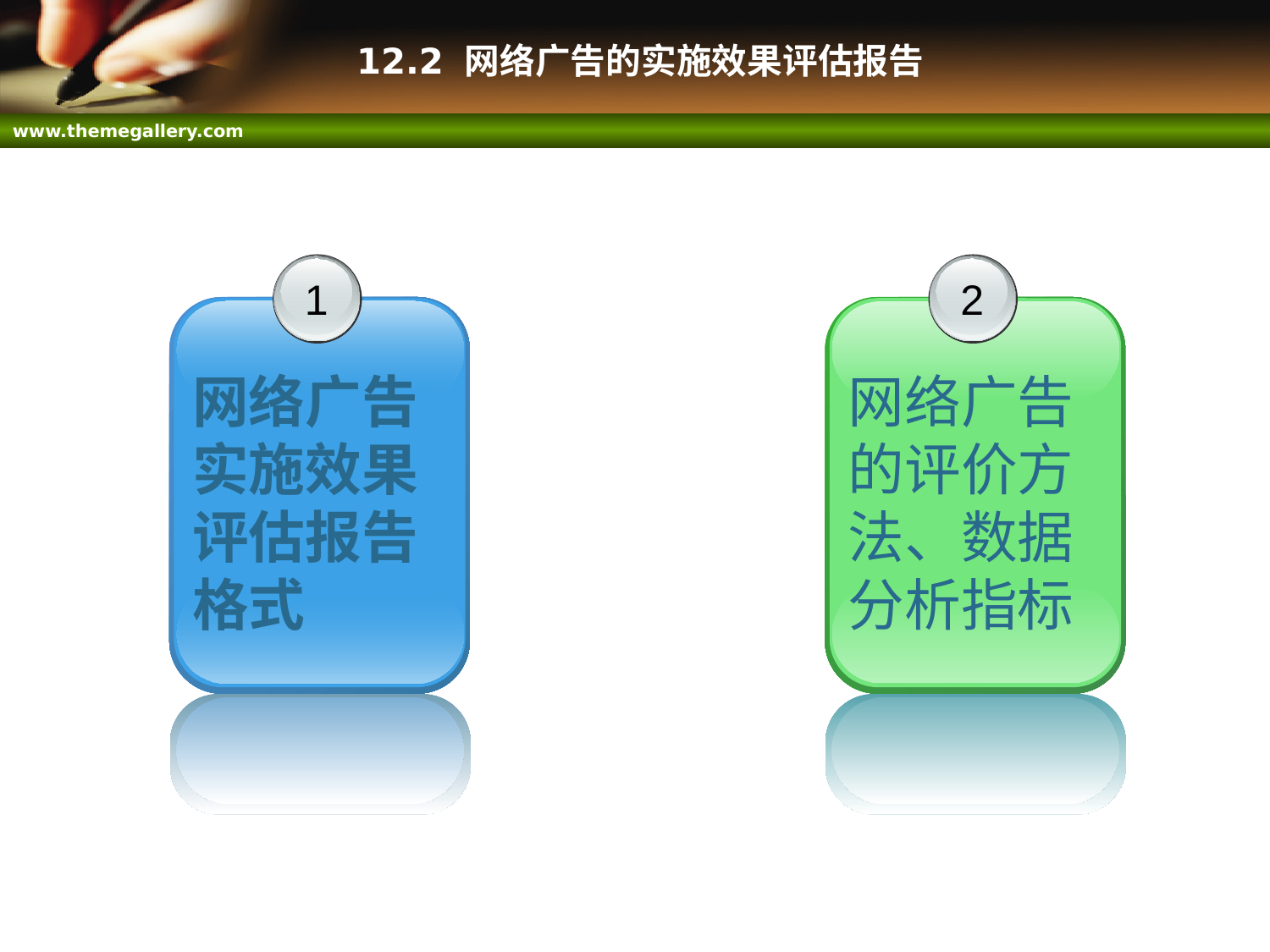

# 12.2 网络广告的实施效果评估报告

1

网络广告实施效果评估报告格式

2

网络广告的评价方法、数据分析指标